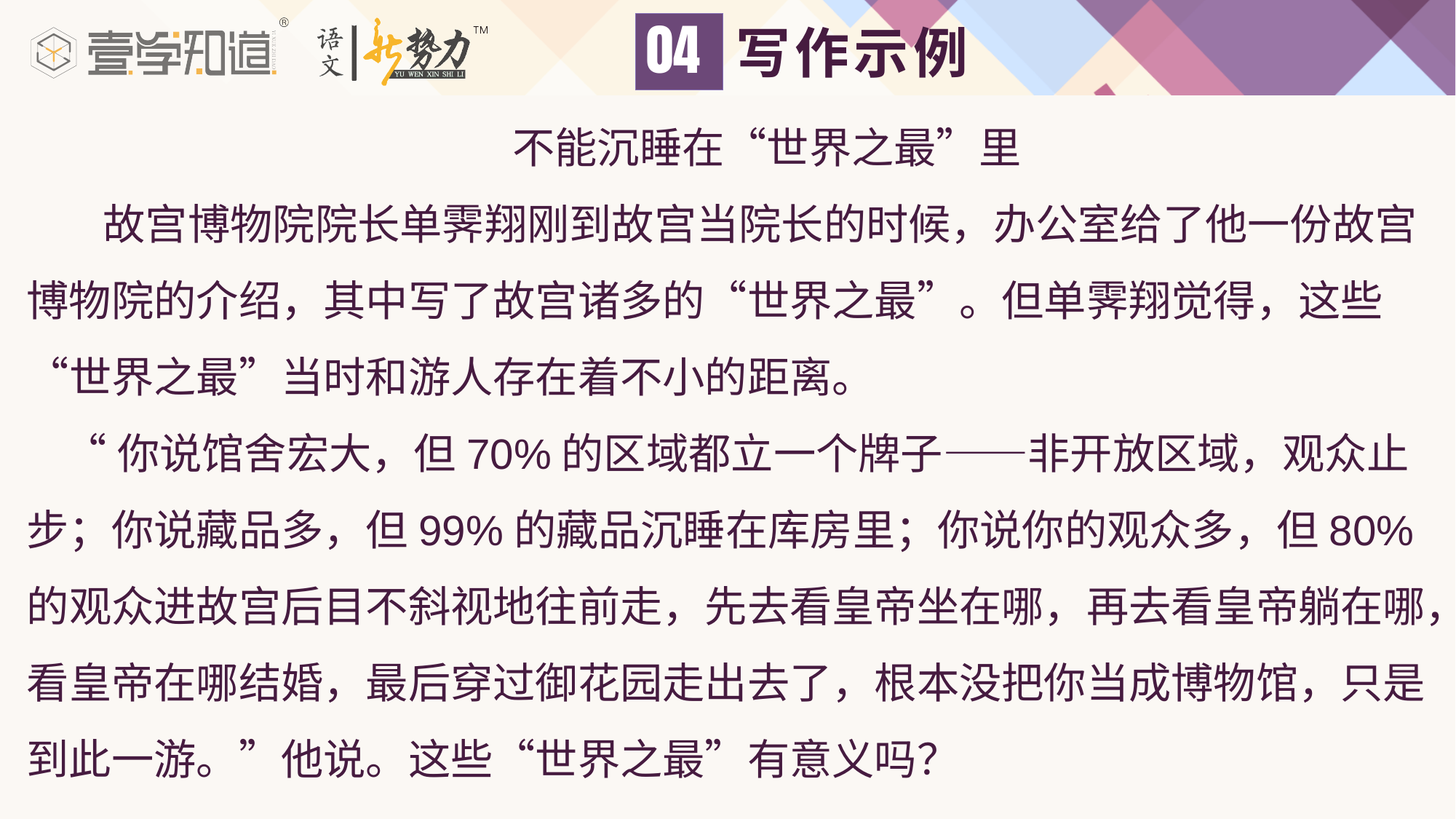

写作示例
04
          不能沉睡在“世界之最”里
       故宫博物院院长单霁翔刚到故宫当院长的时候，办公室给了他一份故宫博物院的介绍，其中写了故宫诸多的“世界之最”。但单霁翔觉得，这些“世界之最”当时和游人存在着不小的距离。
    “你说馆舍宏大，但70%的区域都立一个牌子——非开放区域，观众止步；你说藏品多，但99%的藏品沉睡在库房里；你说你的观众多，但80%的观众进故宫后目不斜视地往前走，先去看皇帝坐在哪，再去看皇帝躺在哪，看皇帝在哪结婚，最后穿过御花园走出去了，根本没把你当成博物馆，只是到此一游。”他说。这些“世界之最”有意义吗？